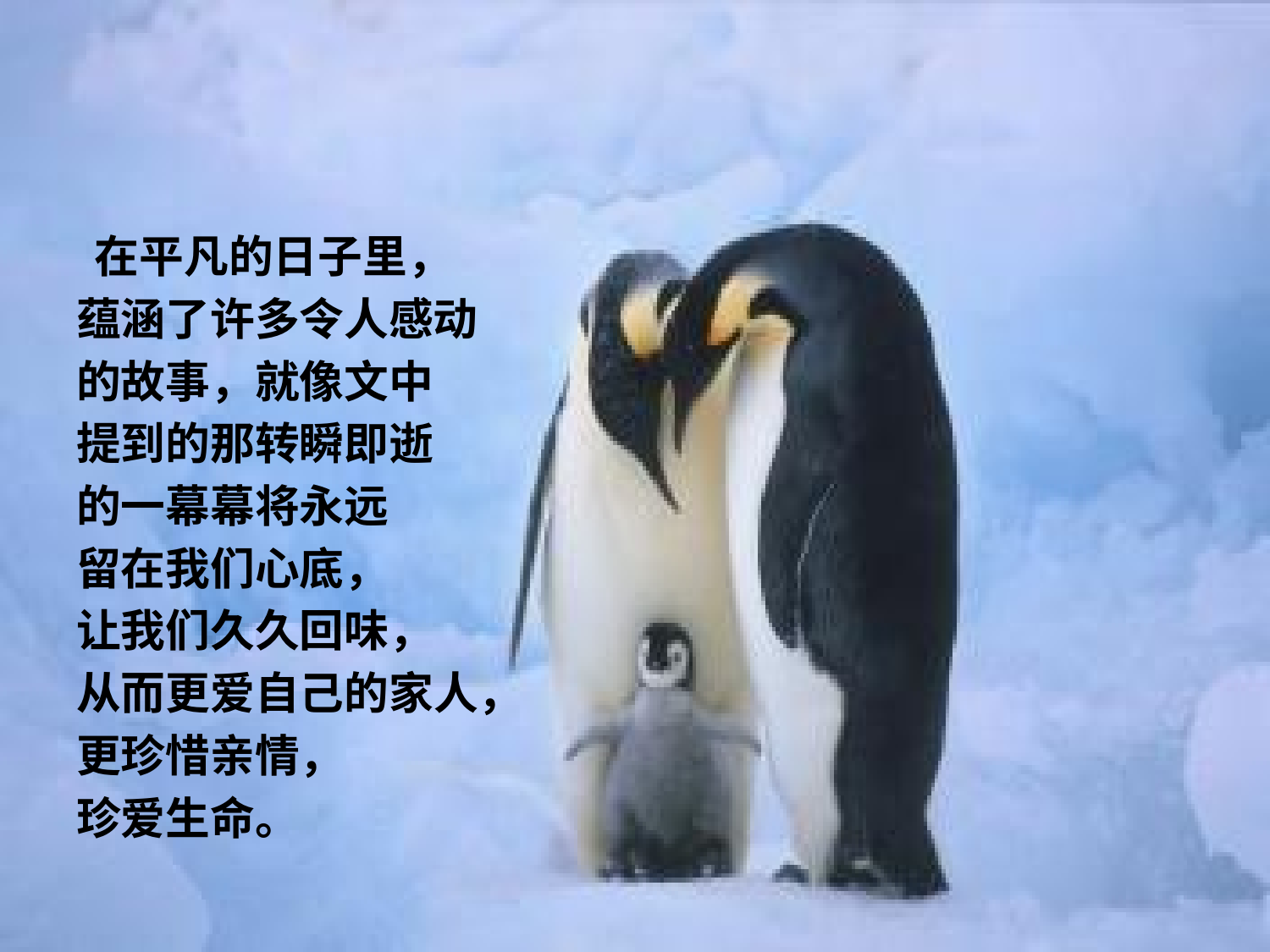

#
 在平凡的日子里，
蕴涵了许多令人感动
的故事，就像文中
提到的那转瞬即逝
的一幕幕将永远
留在我们心底，
让我们久久回味，
从而更爱自己的家人，
更珍惜亲情，
珍爱生命。